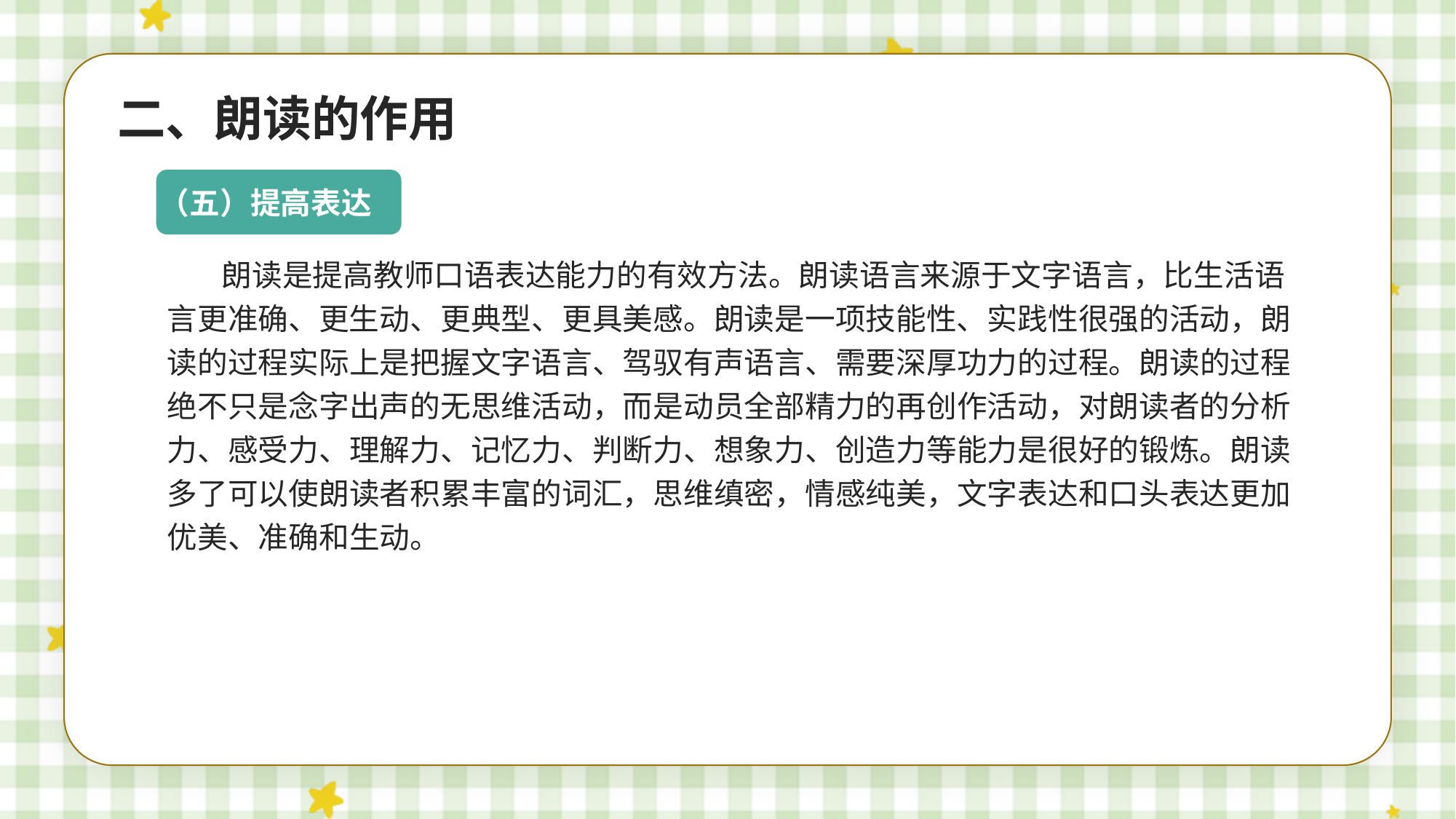

二、朗读的作用
（五）提高表达
朗读是提高教师口语表达能力的有效方法。朗读语言来源于文字语言，比生活语言更准确、更生动、更典型、更具美感。朗读是一项技能性、实践性很强的活动，朗读的过程实际上是把握文字语言、驾驭有声语言、需要深厚功力的过程。朗读的过程绝不只是念字出声的无思维活动，而是动员全部精力的再创作活动，对朗读者的分析力、感受力、理解力、记忆力、判断力、想象力、创造力等能力是很好的锻炼。朗读多了可以使朗读者积累丰富的词汇，思维缜密，情感纯美，文字表达和口头表达更加优美、准确和生动。